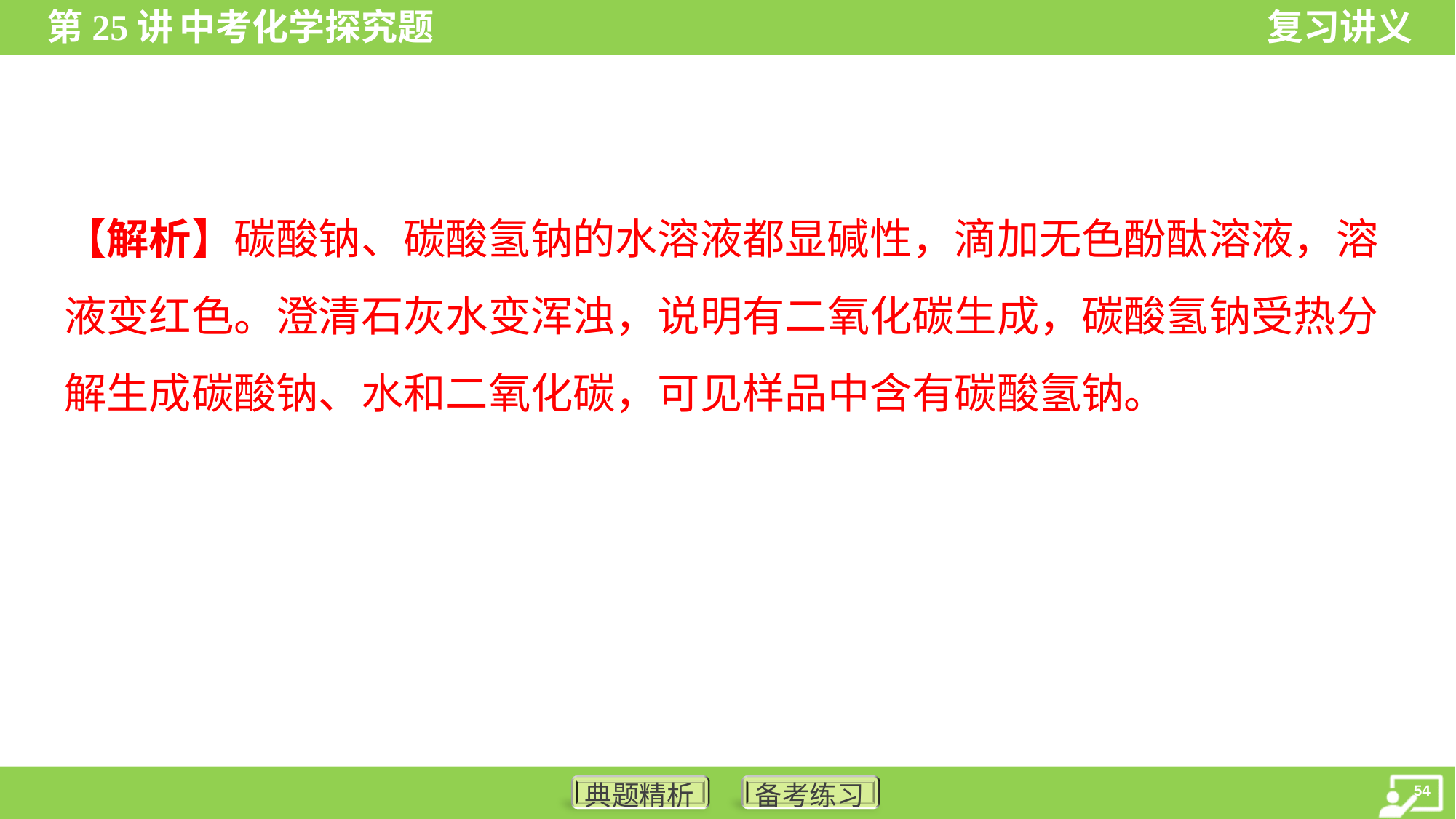

【解析】碳酸钠、碳酸氢钠的水溶液都显碱性，滴加无色酚酞溶液，溶液变红色。澄清石灰水变浑浊，说明有二氧化碳生成，碳酸氢钠受热分解生成碳酸钠、水和二氧化碳，可见样品中含有碳酸氢钠。